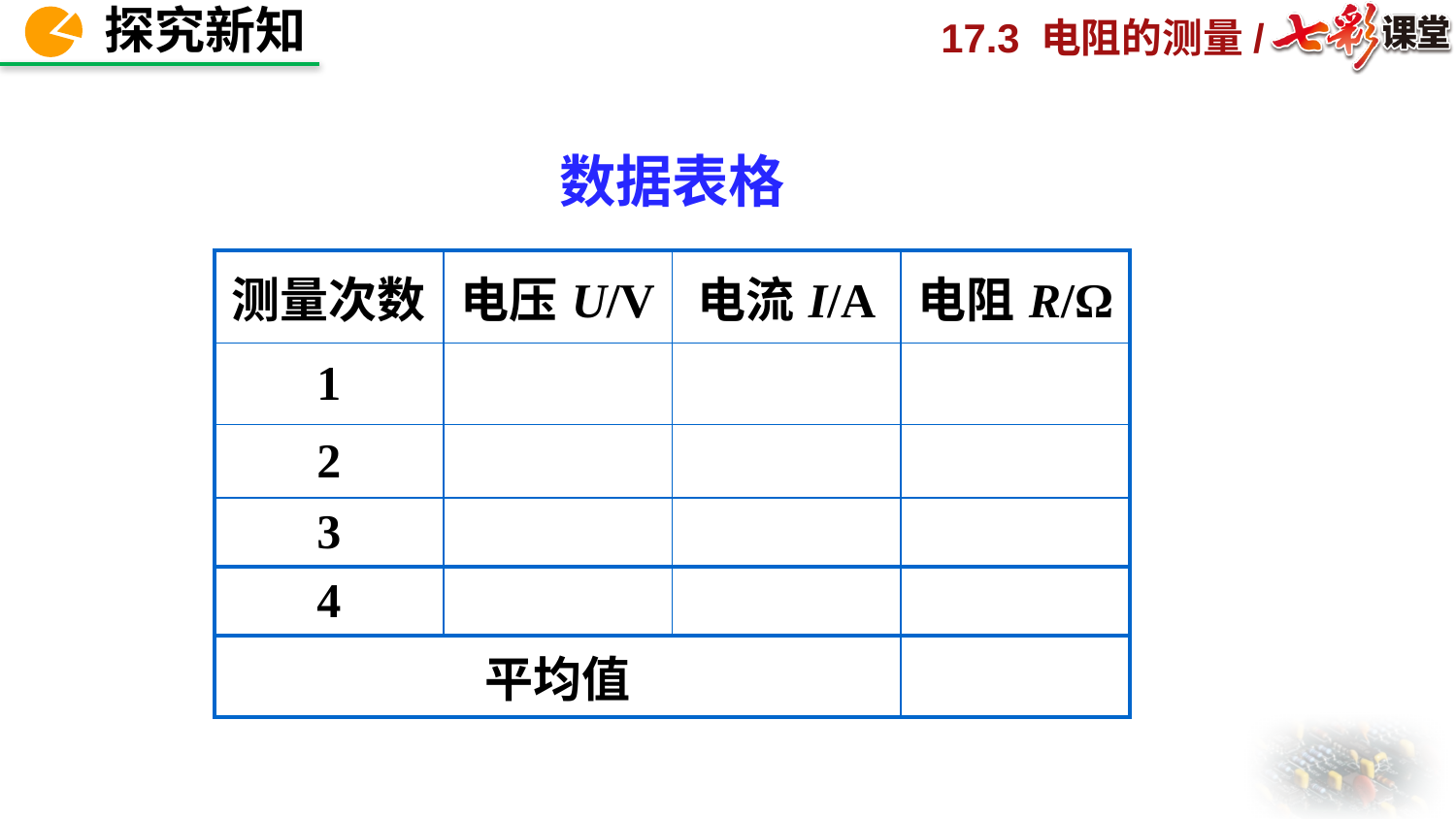

数据表格
| 测量次数 | 电压U/V | 电流I/A | 电阻R/Ω |
| --- | --- | --- | --- |
| 1 |  |  |  |
| 2 |  |  |  |
| 3 |  |  |  |
| 4 |  |  |  |
| 平均值 |  |  |  |